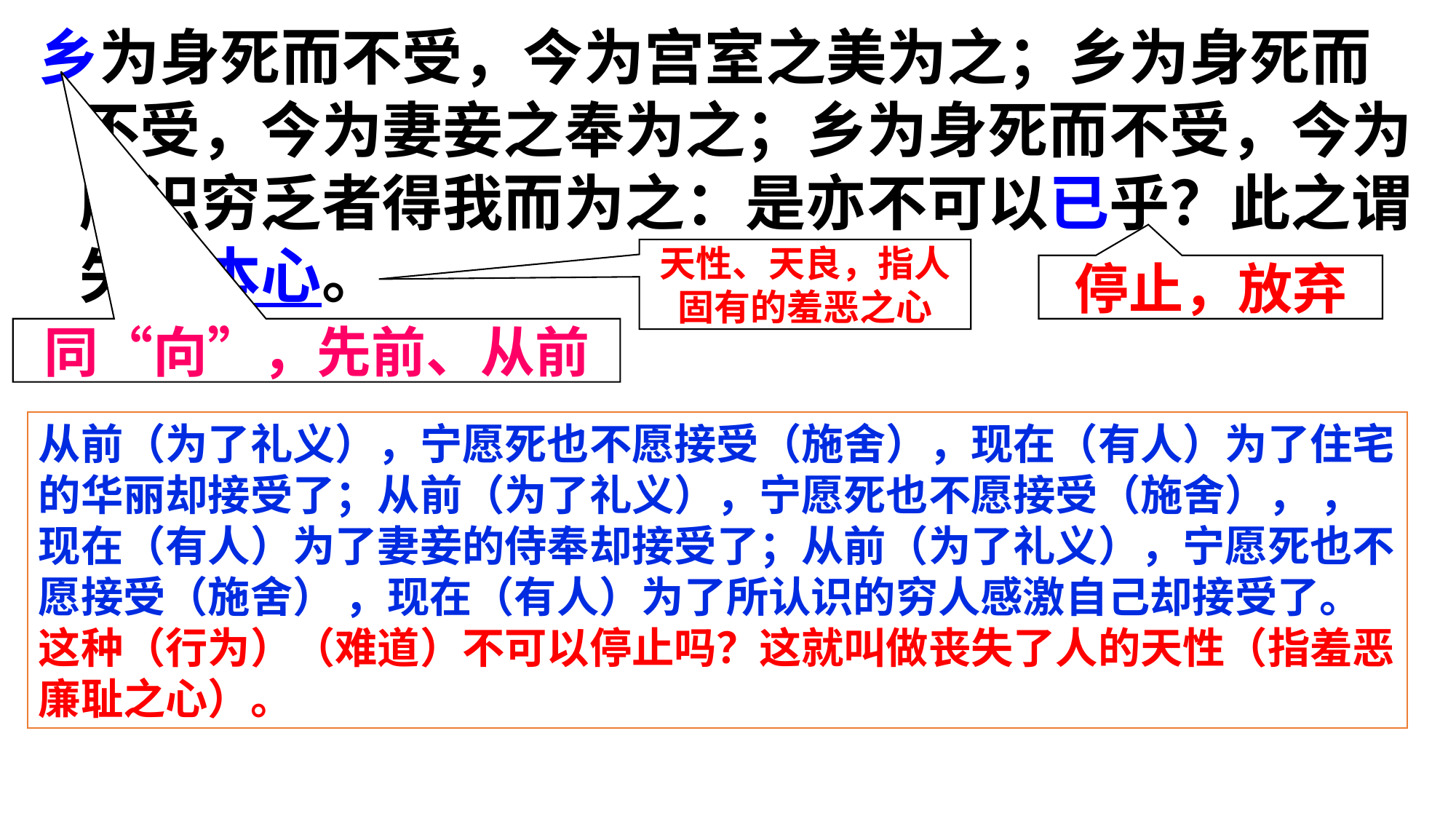

乡为身死而不受，今为宫室之美为之；乡为身死而不受，今为妻妾之奉为之；乡为身死而不受，今为所识穷乏者得我而为之：是亦不可以已乎？此之谓失其本心。
天性、天良，指人固有的羞恶之心
停止，放弃
同“向”，先前、从前
从前（为了礼义），宁愿死也不愿接受（施舍），现在（有人）为了住宅的华丽却接受了；从前（为了礼义），宁愿死也不愿接受（施舍）， ，现在（有人）为了妻妾的侍奉却接受了；从前（为了礼义），宁愿死也不愿接受（施舍） ，现在（有人）为了所认识的穷人感激自己却接受了。这种（行为）（难道）不可以停止吗？这就叫做丧失了人的天性（指羞恶廉耻之心）。